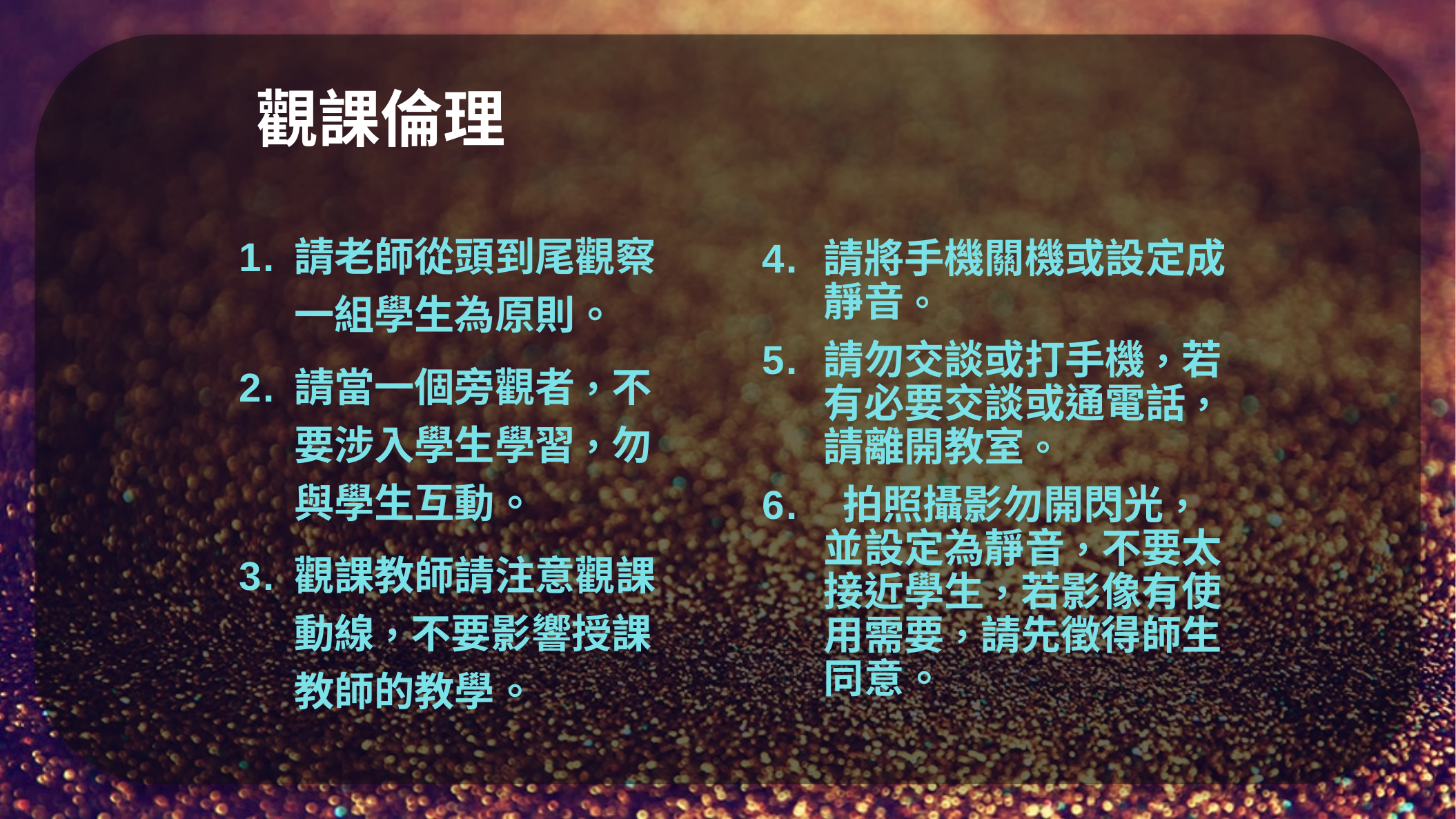

觀課倫理
請老師從頭到尾觀察一組學生為原則。
請當一個旁觀者，不要涉入學生學習，勿與學生互動。
觀課教師請注意觀課動線，不要影響授課教師的教學。
請將手機關機或設定成靜音。
請勿交談或打手機，若有必要交談或通電話，請離開教室。
 拍照攝影勿開閃光，並設定為靜音，不要太接近學生，若影像有使用需要，請先徵得師生同意。